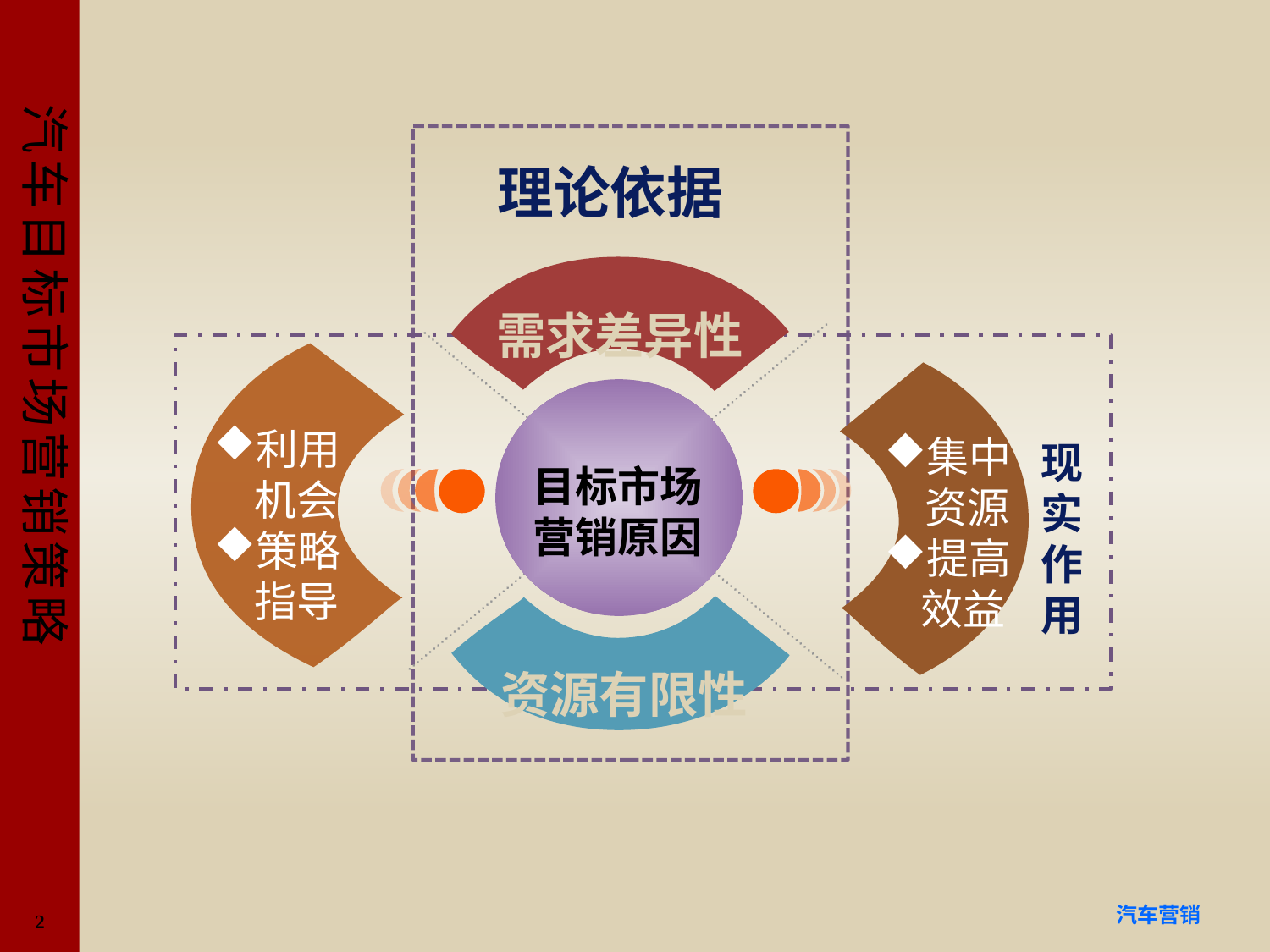

#

理论依据

需求差异性

目标市场营销原因
利用
   机会
策略
   指导

集中
   资源
提高
  效益

现
实
作
用

资源有限性
2